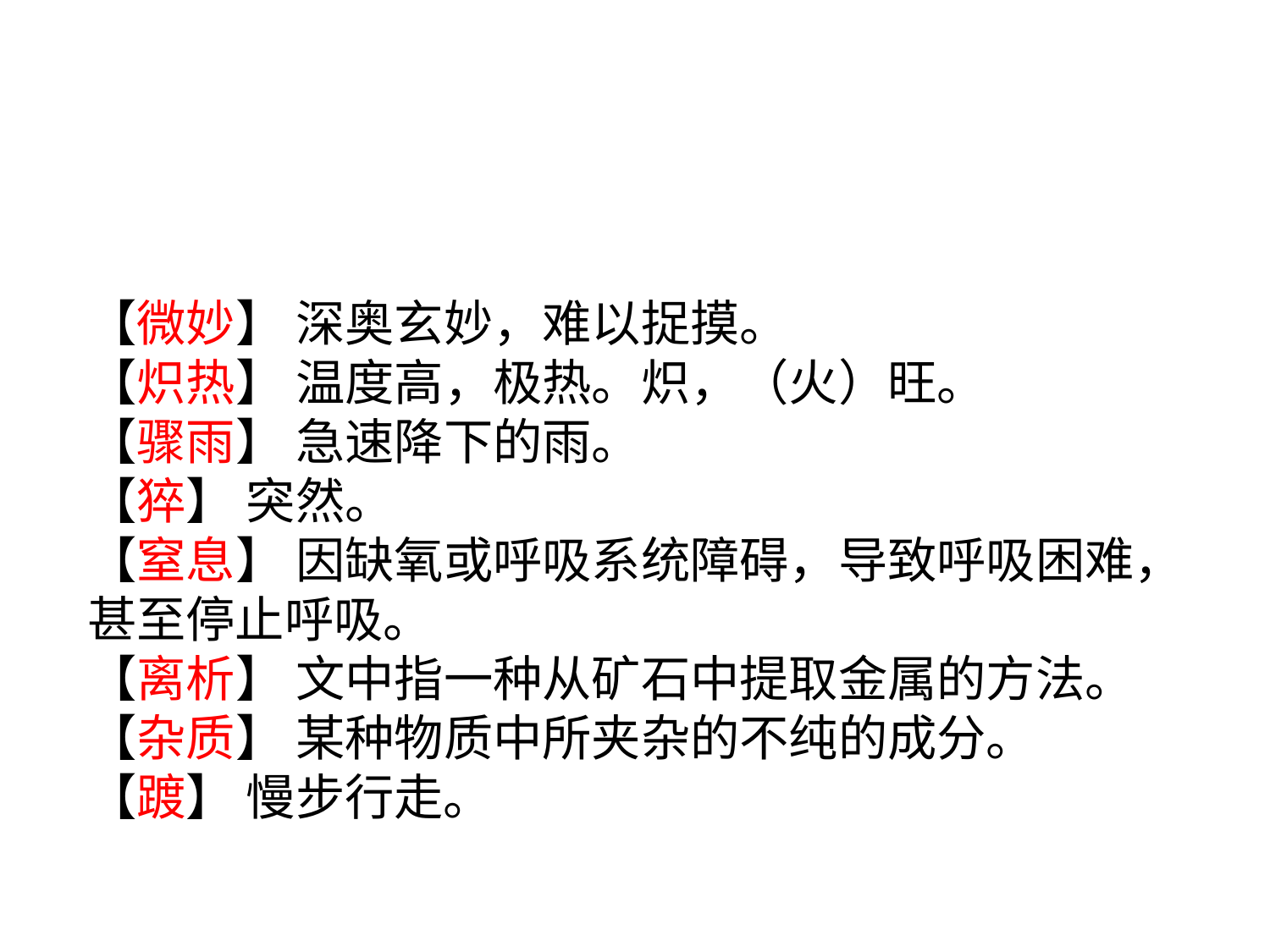

【微妙】 深奥玄妙，难以捉摸。
【炽热】 温度高，极热。炽，（火）旺。
【骤雨】 急速降下的雨。
【猝】 突然。
【窒息】 因缺氧或呼吸系统障碍，导致呼吸困难，甚至停止呼吸。
【离析】 文中指一种从矿石中提取金属的方法。
【杂质】 某种物质中所夹杂的不纯的成分。
【踱】 慢步行走。